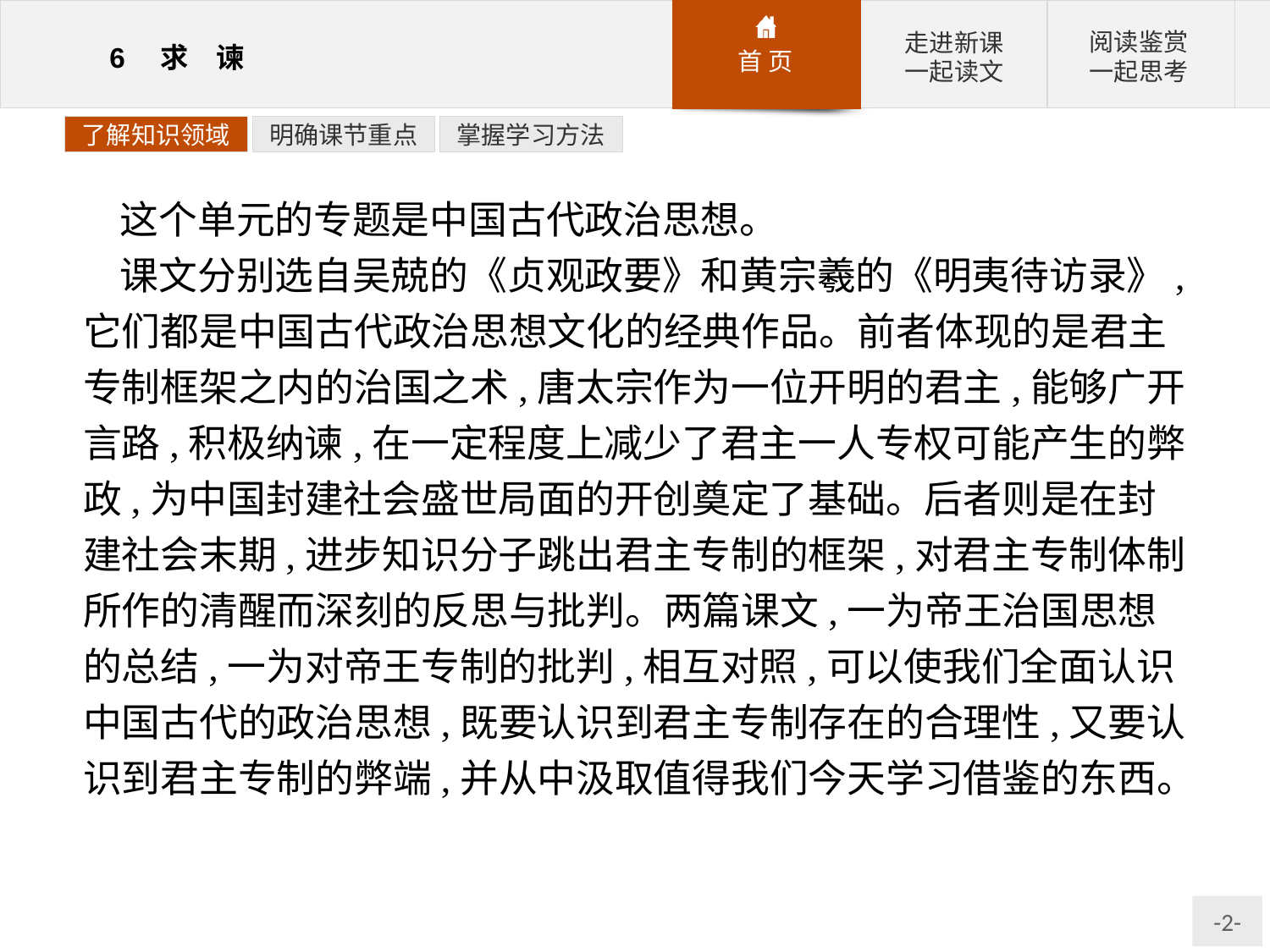

了解知识领域
明确课节重点
掌握学习方法
这个单元的专题是中国古代政治思想。
课文分别选自吴兢的《贞观政要》和黄宗羲的《明夷待访录》,它们都是中国古代政治思想文化的经典作品。前者体现的是君主专制框架之内的治国之术,唐太宗作为一位开明的君主,能够广开言路,积极纳谏,在一定程度上减少了君主一人专权可能产生的弊政,为中国封建社会盛世局面的开创奠定了基础。后者则是在封建社会末期,进步知识分子跳出君主专制的框架,对君主专制体制所作的清醒而深刻的反思与批判。两篇课文,一为帝王治国思想的总结,一为对帝王专制的批判,相互对照,可以使我们全面认识中国古代的政治思想,既要认识到君主专制存在的合理性,又要认识到君主专制的弊端,并从中汲取值得我们今天学习借鉴的东西。